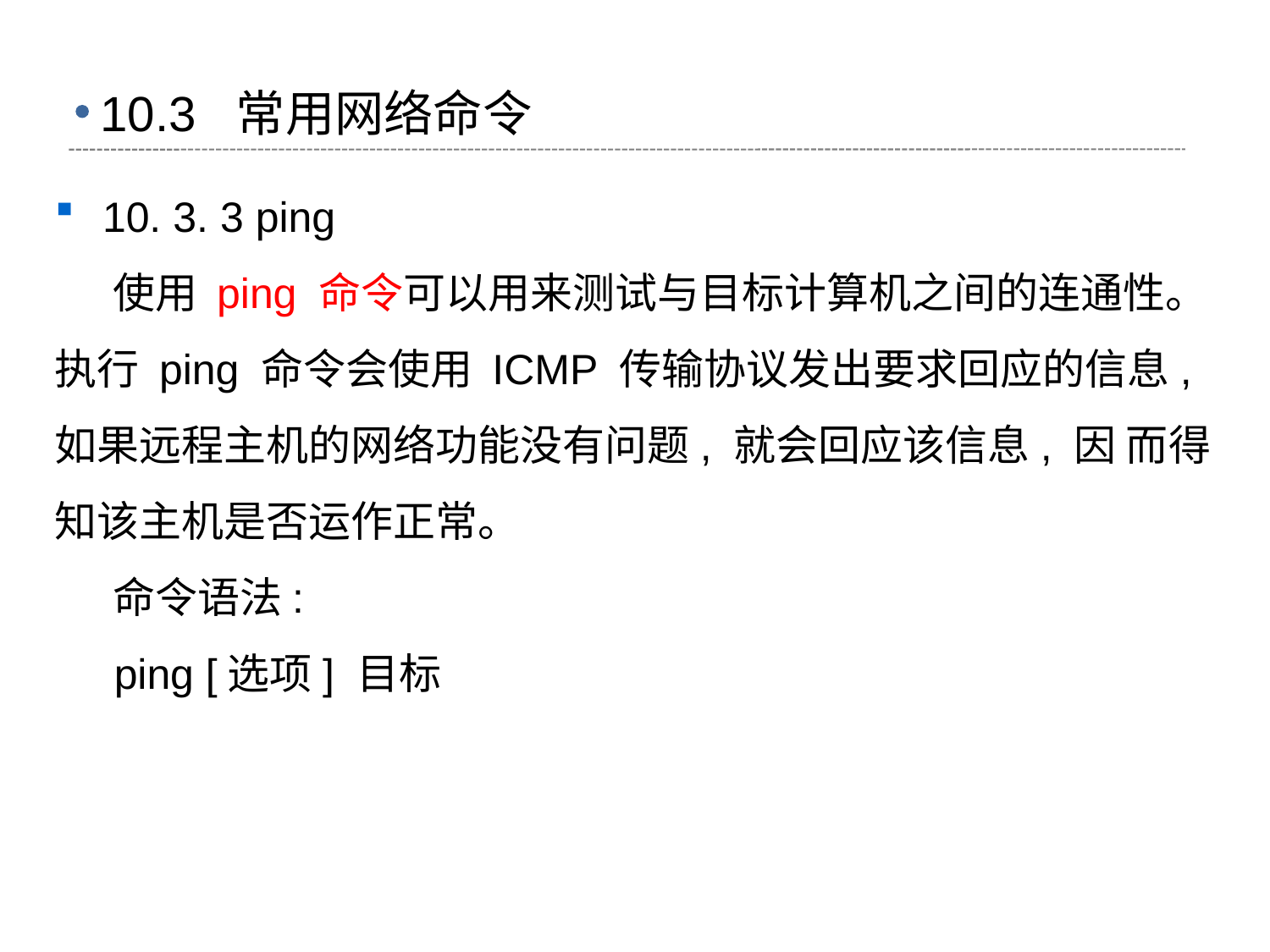

10. 3. 3 ping
     使用 ping 命令可以用来测试与目标计算机之间的连通性。 执行 ping 命令会使用 ICMP 传输协议发出要求回应的信息, 如果远程主机的网络功能没有问题, 就会回应该信息, 因 而得知该主机是否运作正常。
     命令语法:
     ping [选项] 目标
# 10.3  常用网络命令